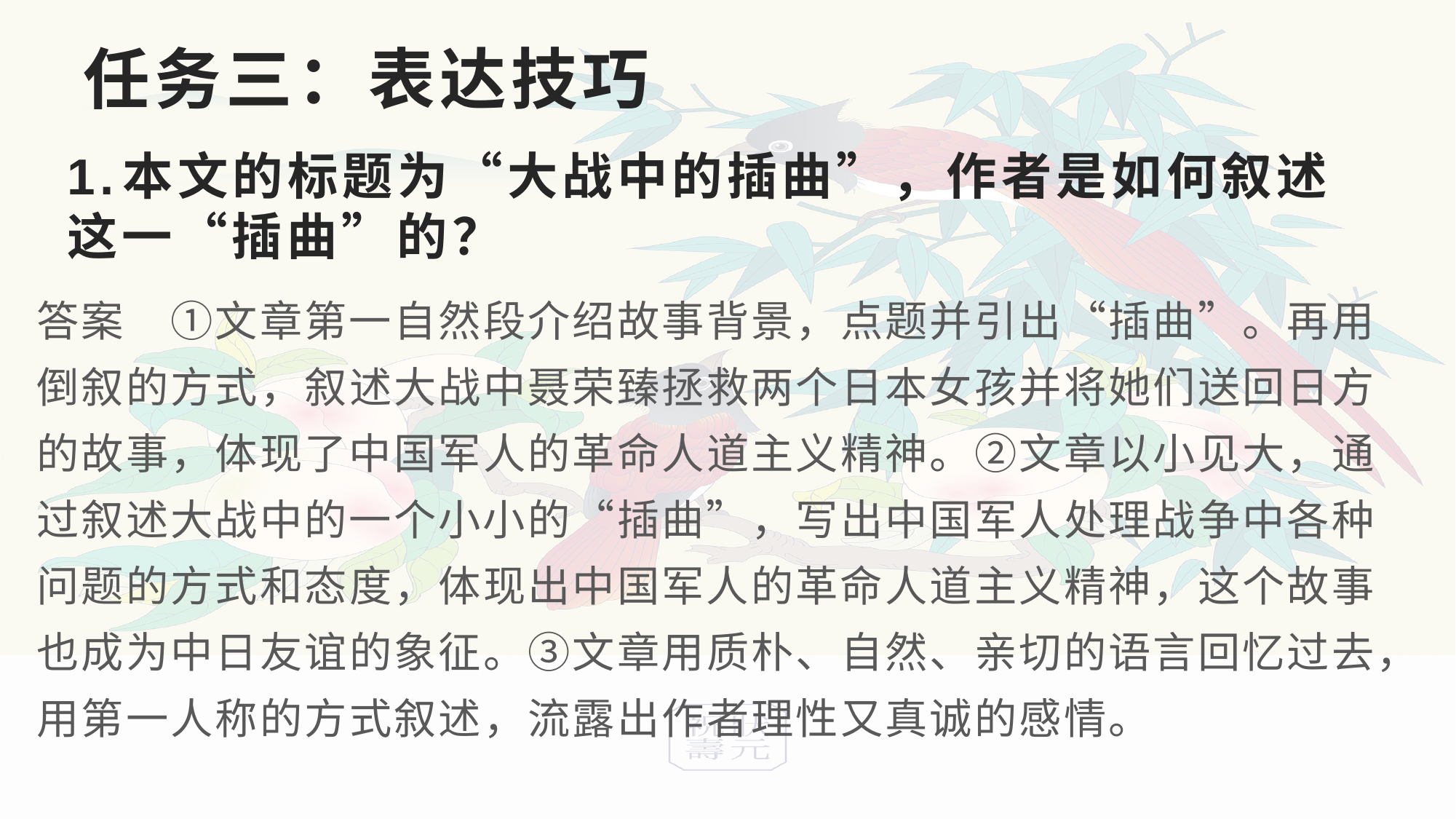

# 任务三：表达技巧
1.本文的标题为“大战中的插曲”，作者是如何叙述这一“插曲”的？

答案　①文章第一自然段介绍故事背景，点题并引出“插曲”。再用倒叙的方式，叙述大战中聂荣臻拯救两个日本女孩并将她们送回日方的故事，体现了中国军人的革命人道主义精神。②文章以小见大，通过叙述大战中的一个小小的“插曲”，写出中国军人处理战争中各种问题的方式和态度，体现出中国军人的革命人道主义精神，这个故事也成为中日友谊的象征。③文章用质朴、自然、亲切的语言回忆过去，用第一人称的方式叙述，流露出作者理性又真诚的感情。